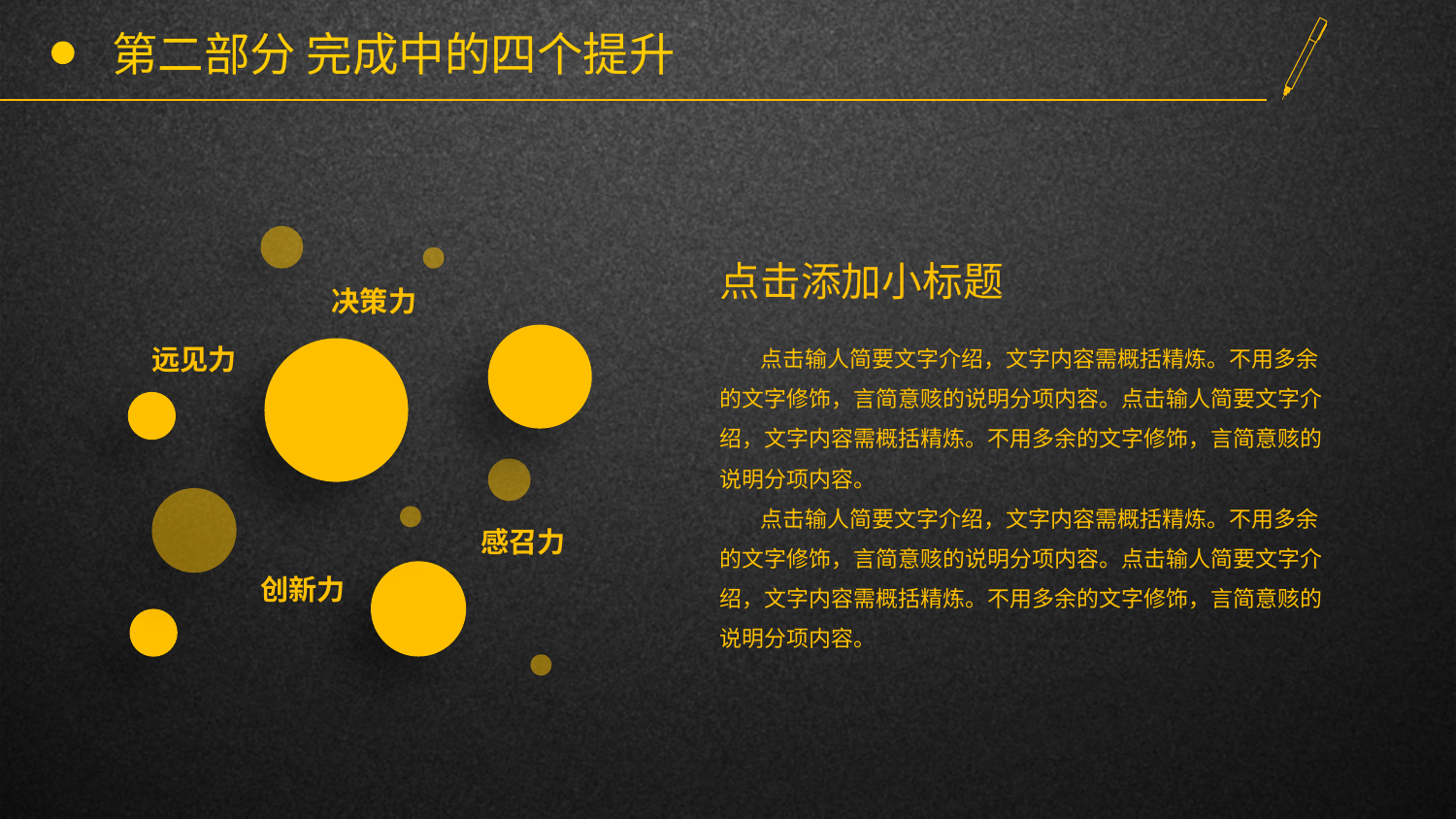

# 第二部分 完成中的四个提升

点击添加小标题
决策力
       点击输人简要文字介绍，文字内容需概括精炼。不用多余的文字修饰，言简意赅的说明分项内容。点击输人简要文字介绍，文字内容需概括精炼。不用多余的文字修饰，言简意赅的说明分项内容。
       点击输人简要文字介绍，文字内容需概括精炼。不用多余的文字修饰，言简意赅的说明分项内容。点击输人简要文字介绍，文字内容需概括精炼。不用多余的文字修饰，言简意赅的说明分项内容。

远见力

感召力

创新力